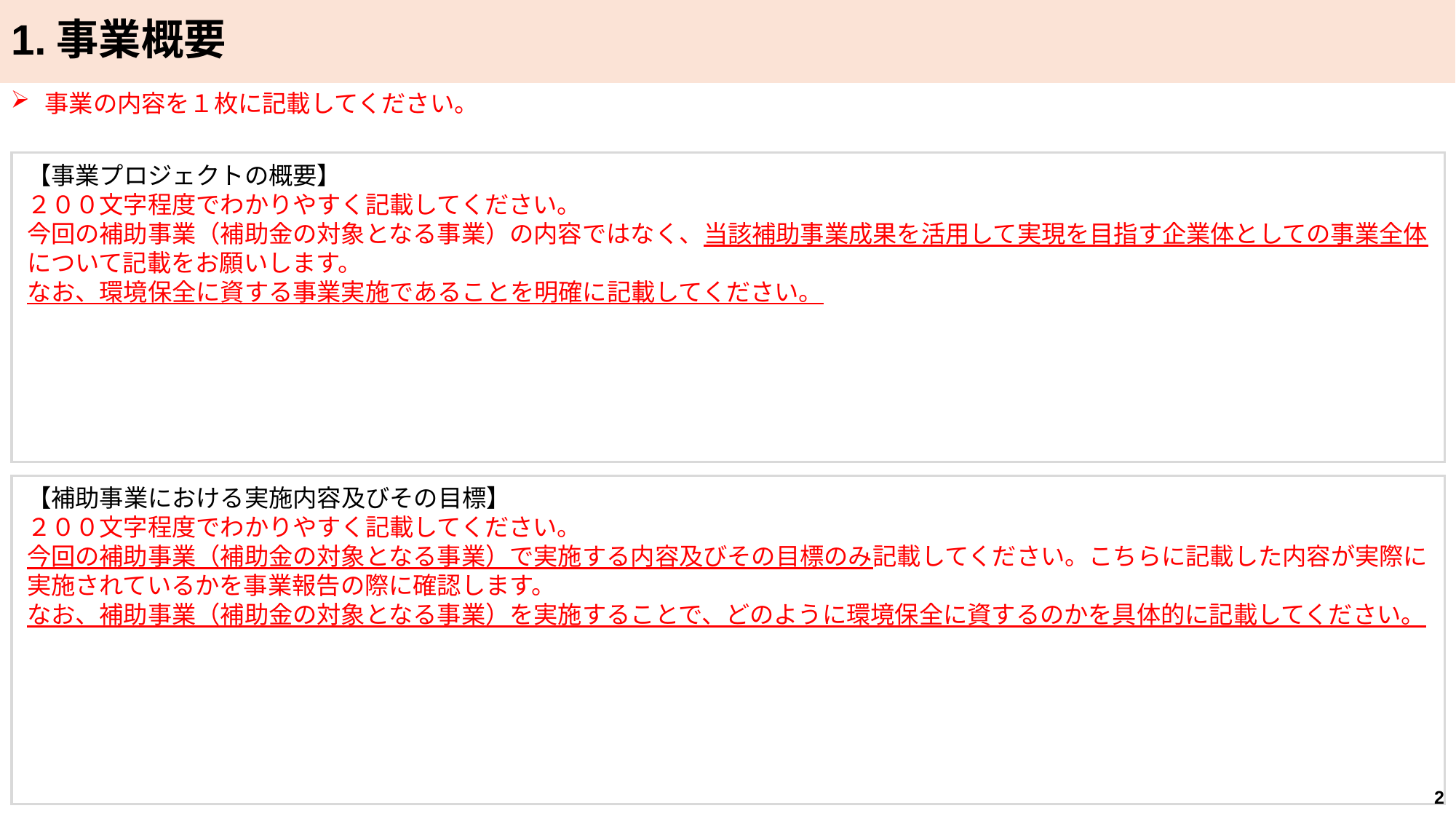

1.事業概要
事業の内容を１枚に記載してください。

【事業プロジェクトの概要】
２００文字程度でわかりやすく記載してください。
今回の補助事業（補助金の対象となる事業）の内容ではなく、当該補助事業成果を活用して実現を目指す企業体としての事業全体について記載をお願いします。
なお、環境保全に資する事業実施であることを明確に記載してください。
【補助事業における実施内容及びその目標】
２００文字程度でわかりやすく記載してください。
今回の補助事業（補助金の対象となる事業）で実施する内容及びその目標のみ記載してください。こちらに記載した内容が実際に実施されているかを事業報告の際に確認します。
なお、補助事業（補助金の対象となる事業）を実施することで、どのように環境保全に資するのかを具体的に記載してください。
2